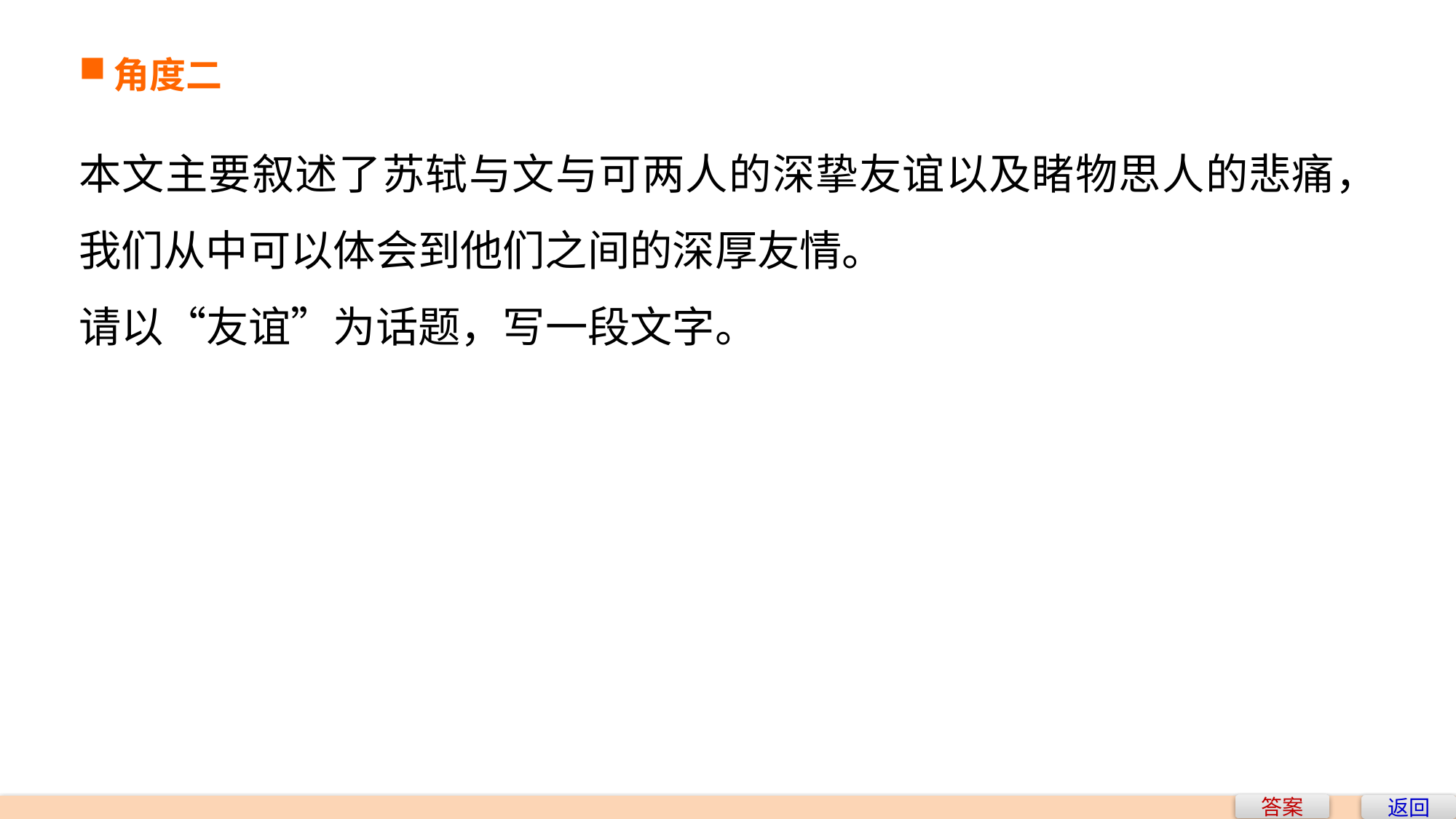

角度二
本文主要叙述了苏轼与文与可两人的深挚友谊以及睹物思人的悲痛，我们从中可以体会到他们之间的深厚友情。
请以“友谊”为话题，写一段文字。
答案
返回